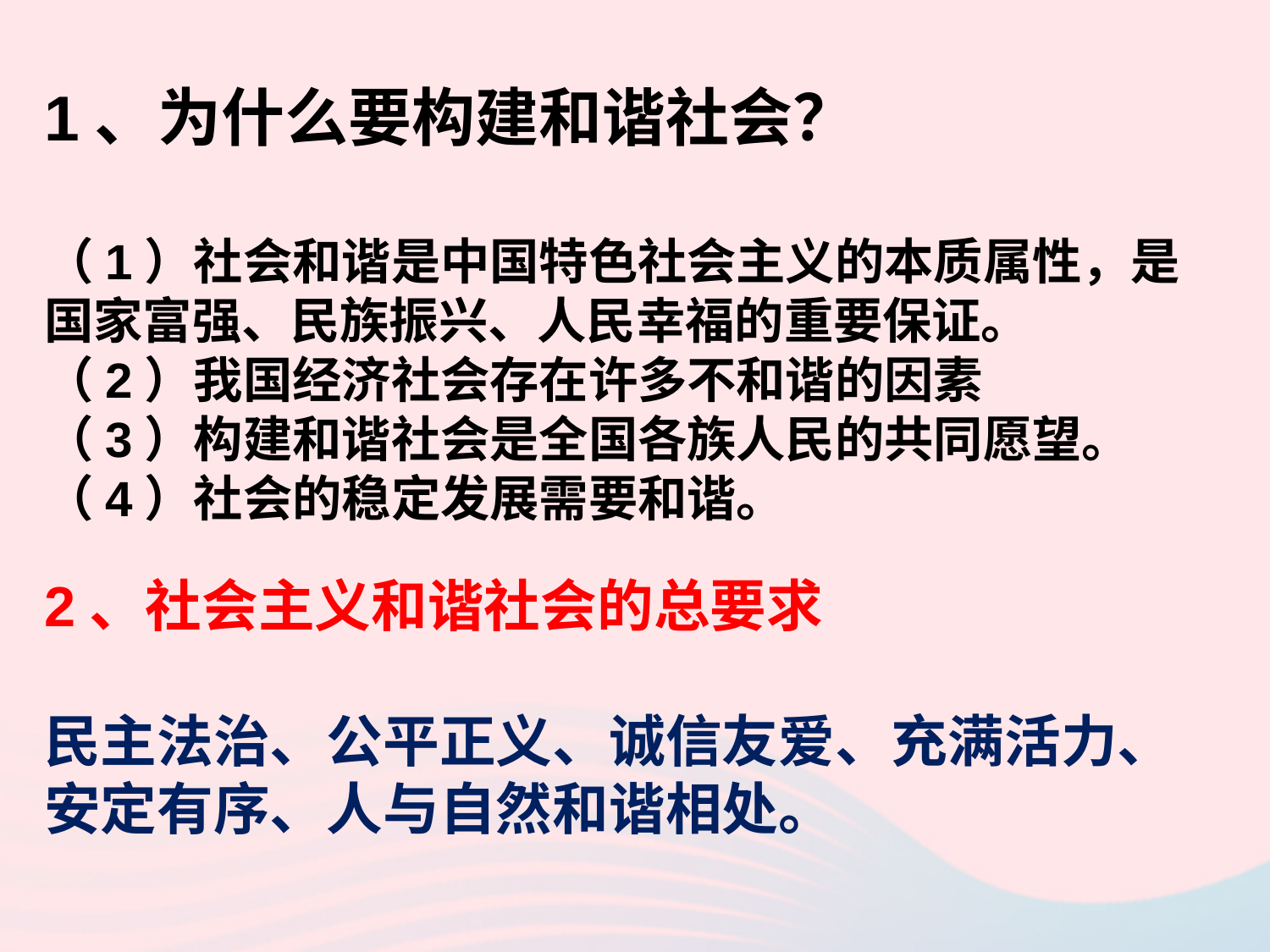

1、为什么要构建和谐社会？

（1）社会和谐是中国特色社会主义的本质属性，是国家富强、民族振兴、人民幸福的重要保证。
（2）我国经济社会存在许多不和谐的因素
（3）构建和谐社会是全国各族人民的共同愿望。（4）社会的稳定发展需要和谐。
2、社会主义和谐社会的总要求

民主法治、公平正义、诚信友爱、充满活力、安定有序、人与自然和谐相处。